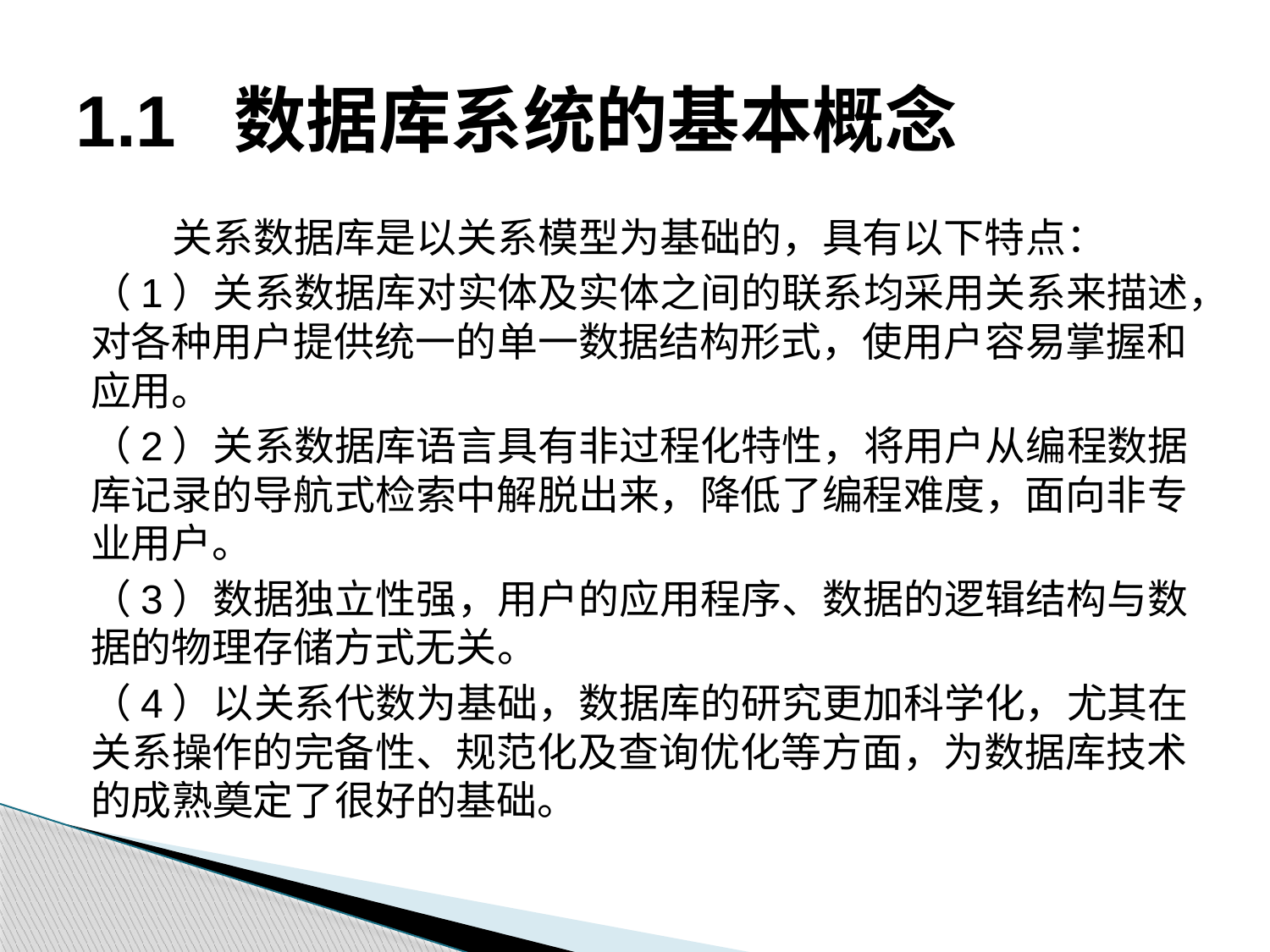

# 1.1  数据库系统的基本概念
关系数据库是以关系模型为基础的，具有以下特点：
（1）关系数据库对实体及实体之间的联系均采用关系来描述，对各种用户提供统一的单一数据结构形式，使用户容易掌握和应用。
（2）关系数据库语言具有非过程化特性，将用户从编程数据库记录的导航式检索中解脱出来，降低了编程难度，面向非专业用户。
（3）数据独立性强，用户的应用程序、数据的逻辑结构与数据的物理存储方式无关。
（4）以关系代数为基础，数据库的研究更加科学化，尤其在关系操作的完备性、规范化及查询优化等方面，为数据库技术的成熟奠定了很好的基础。